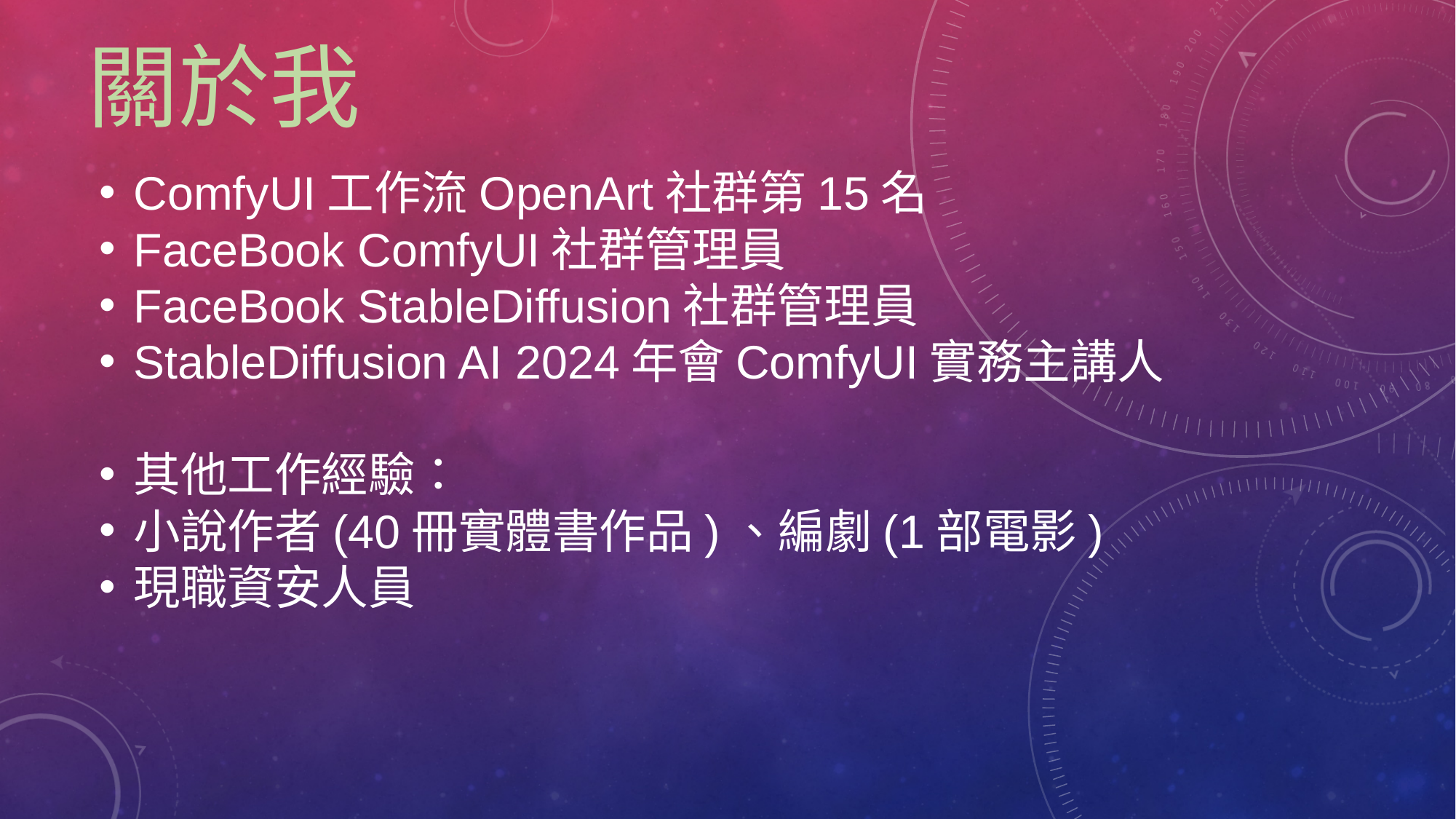

# 關於我
ComfyUI工作流OpenArt社群第15名
FaceBook ComfyUI社群管理員
FaceBook StableDiffusion社群管理員
StableDiffusion AI 2024年會ComfyUI實務主講人

其他工作經驗：
小說作者(40冊實體書作品)、編劇(1部電影)
現職資安人員